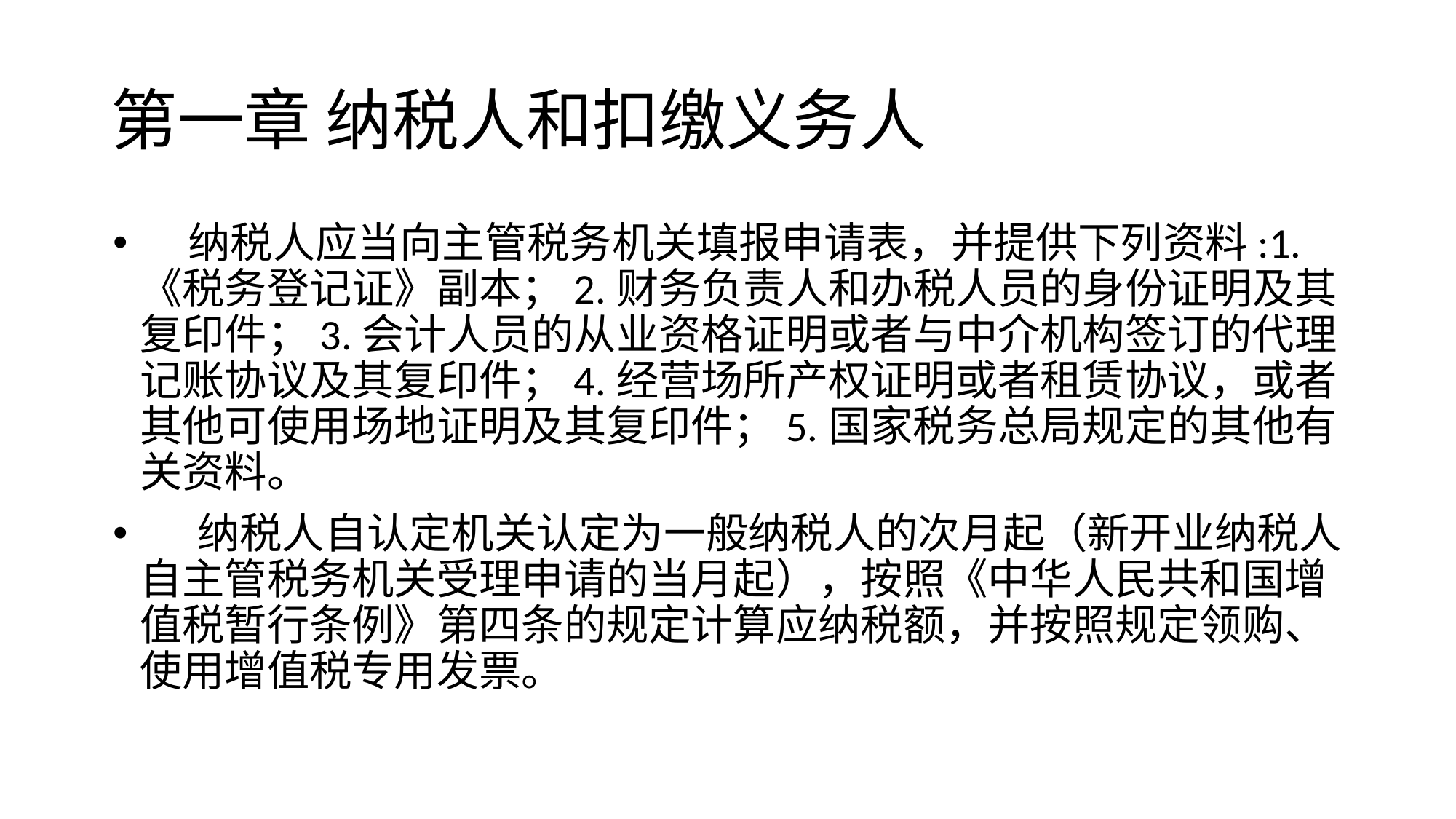

# 第一章 纳税人和扣缴义务人
    纳税人应当向主管税务机关填报申请表，并提供下列资料:1.《税务登记证》副本；2.财务负责人和办税人员的身份证明及其复印件；3.会计人员的从业资格证明或者与中介机构签订的代理记账协议及其复印件；4.经营场所产权证明或者租赁协议，或者其他可使用场地证明及其复印件；5.国家税务总局规定的其他有关资料。
     纳税人自认定机关认定为一般纳税人的次月起（新开业纳税人自主管税务机关受理申请的当月起），按照《中华人民共和国增值税暂行条例》第四条的规定计算应纳税额，并按照规定领购、使用增值税专用发票。